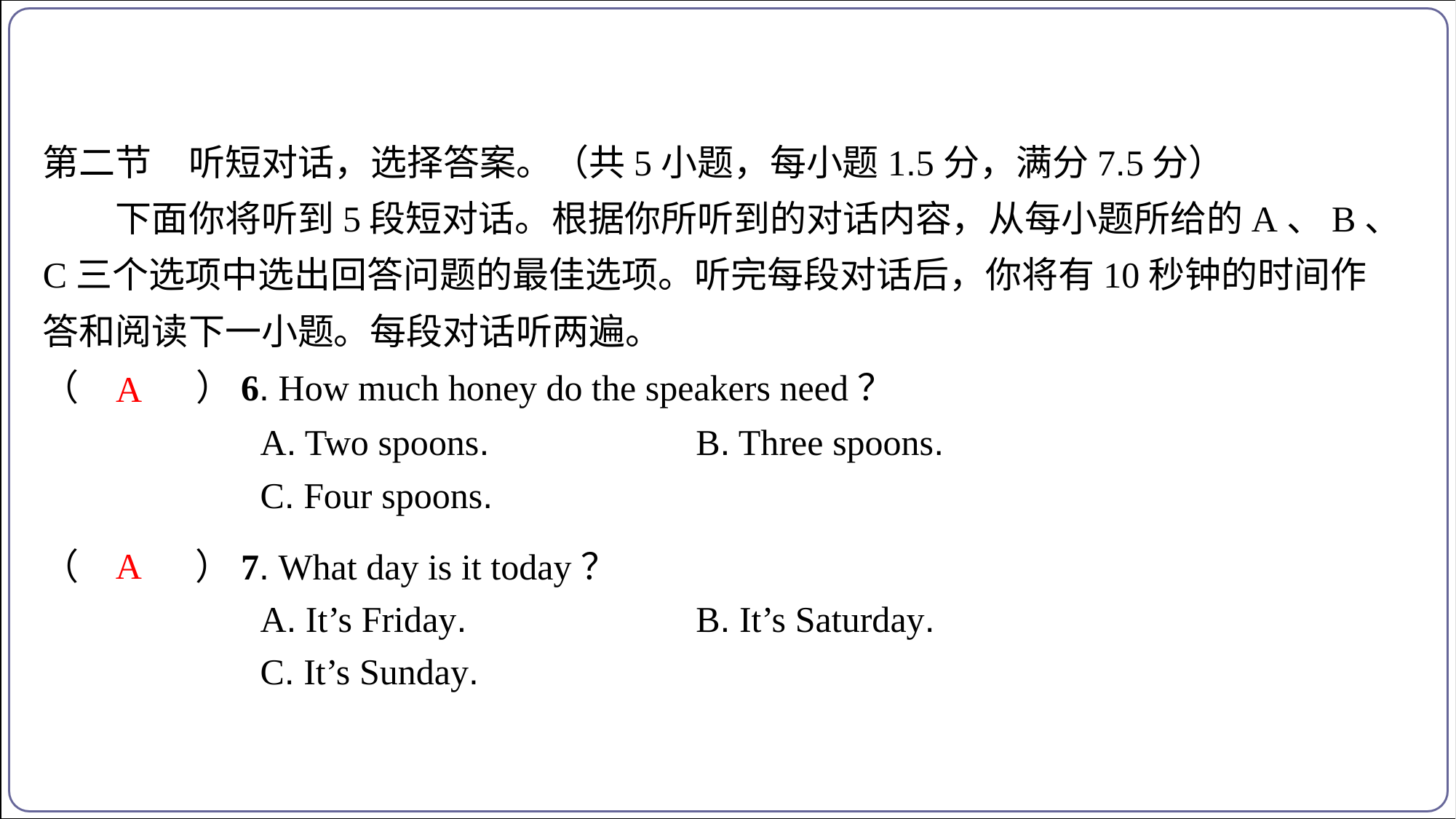

第二节　听短对话，选择答案。（共5小题，每小题1.5分，满分7.5分）
下面你将听到5段短对话。根据你所听到的对话内容，从每小题所给的A、B、
C三个选项中选出回答问题的最佳选项。听完每段对话后，你将有10秒钟的时间作
答和阅读下一小题。每段对话听两遍。
（　A　）6. How much honey do the speakers need？
A
| A. Two spoons. | B. Three spoons. |
| --- | --- |
| C. Four spoons. |  |
A
（　A　）7. What day is it today？
| A. It’s Friday. | B. It’s Saturday. |
| --- | --- |
| C. It’s Sunday. |  |